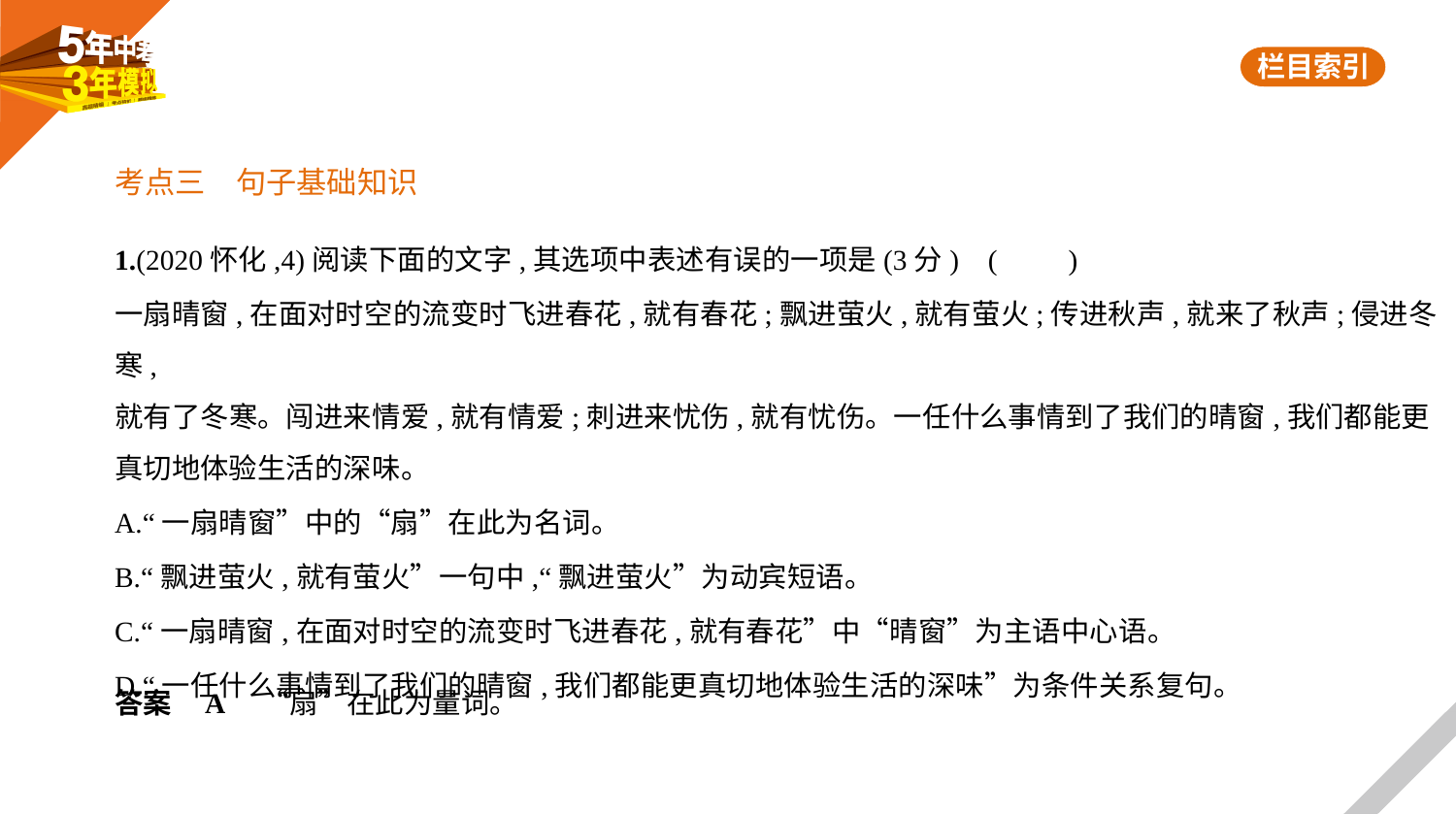

考点三　句子基础知识
1.(2020怀化,4)阅读下面的文字,其选项中表述有误的一项是(3分) (　　)
一扇晴窗,在面对时空的流变时飞进春花,就有春花;飘进萤火,就有萤火;传进秋声,就来了秋声;侵进冬寒,
就有了冬寒。闯进来情爱,就有情爱;刺进来忧伤,就有忧伤。一任什么事情到了我们的晴窗,我们都能更
真切地体验生活的深味。
A.“一扇晴窗”中的“扇”在此为名词。
B.“飘进萤火,就有萤火”一句中,“飘进萤火”为动宾短语。
C.“一扇晴窗,在面对时空的流变时飞进春花,就有春花”中“晴窗”为主语中心语。
D.“一任什么事情到了我们的晴窗,我们都能更真切地体验生活的深味”为条件关系复句。
答案    A　“扇”在此为量词。